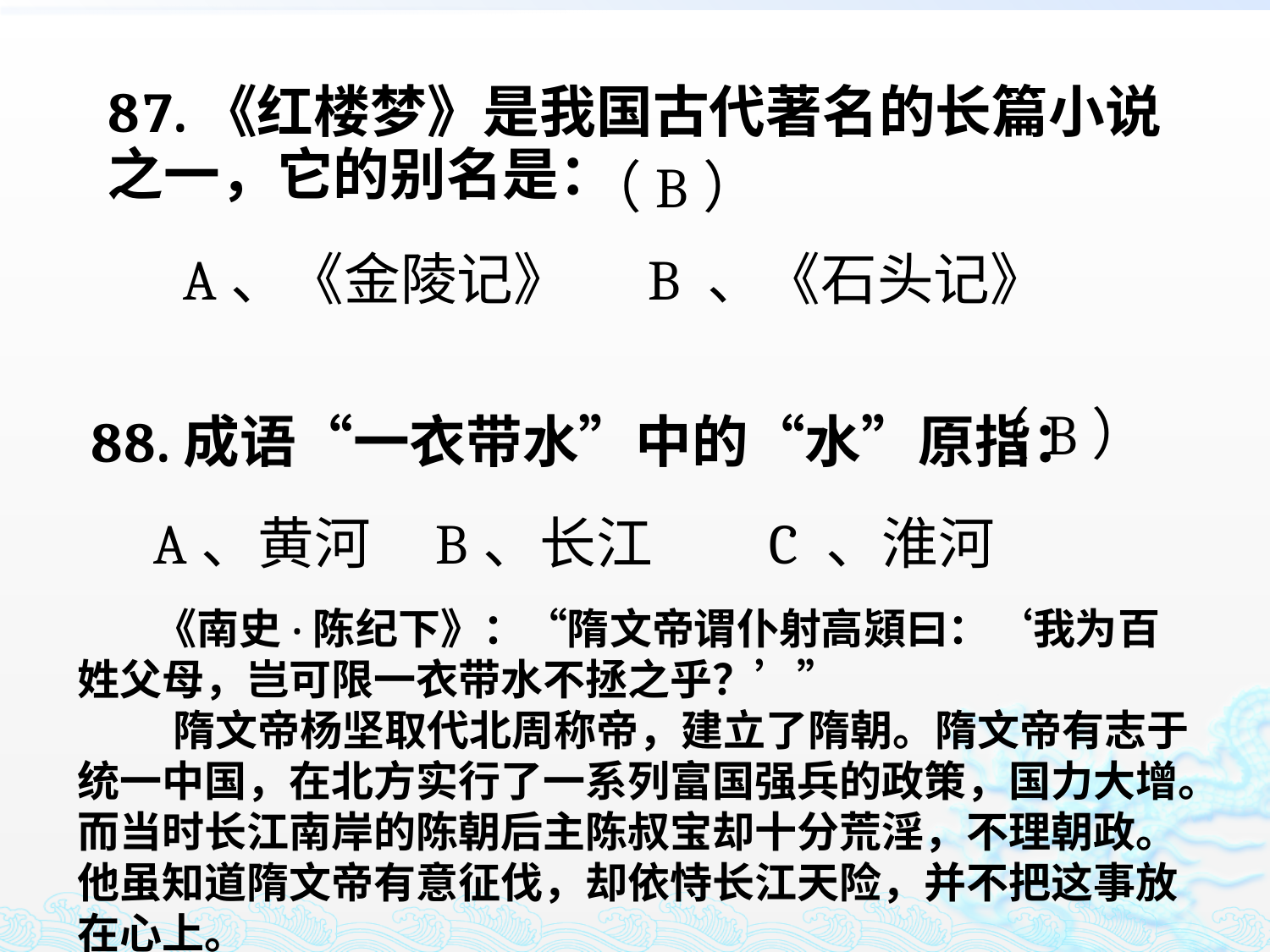

87.《红楼梦》是我国古代著名的长篇小说之一，它的别名是：

      A、《金陵记》     B 、《石头记》
（B）
88.成语“一衣带水”中的“水”原指：
     A、黄河    B、长江        C 、淮河
（B）
       《南史·陈纪下》：“隋文帝谓仆射高熲曰：‘我为百姓父母，岂可限一衣带水不拯之乎？’”
         隋文帝杨坚取代北周称帝，建立了隋朝。隋文帝有志于统一中国，在北方实行了一系列富国强兵的政策，国力大增。而当时长江南岸的陈朝后主陈叔宝却十分荒淫，不理朝政。他虽知道隋文帝有意征伐，却依恃长江天险，并不把这事放在心上。